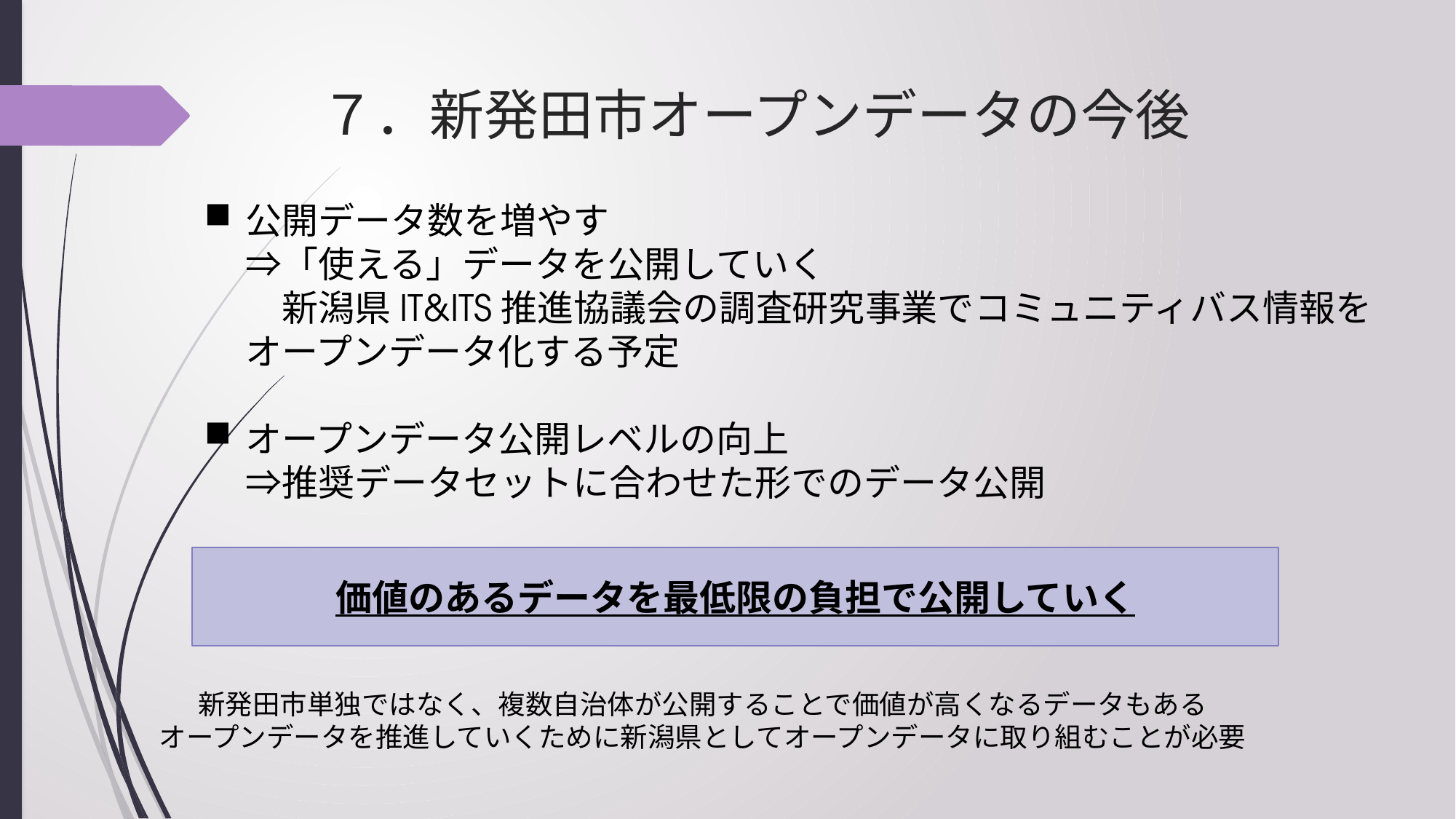

# ７．新発田市オープンデータの今後
公開データ数を増やす
⇒「使える」データを公開していく
　新潟県IT&ITS推進協議会の調査研究事業でコミュニティバス情報をオープンデータ化する予定

オープンデータ公開レベルの向上
⇒推奨データセットに合わせた形でのデータ公開
価値のあるデータを最低限の負担で公開していく
新発田市単独ではなく、複数自治体が公開することで価値が高くなるデータもある
オープンデータを推進していくために新潟県としてオープンデータに取り組むことが必要